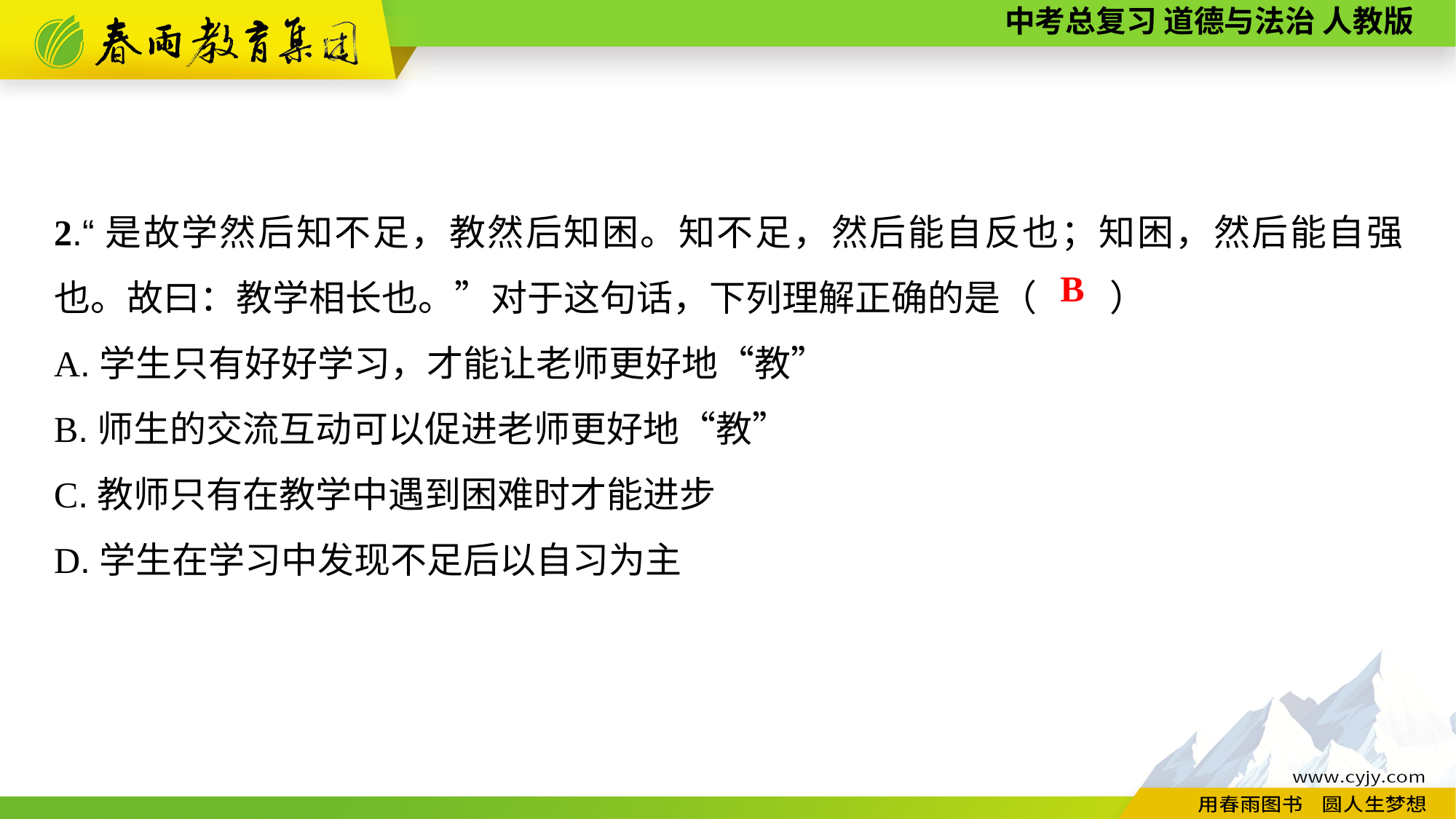

2.“是故学然后知不足，教然后知困。知不足，然后能自反也；知困，然后能自强也。故曰：教学相长也。”对于这句话，下列理解正确的是（　　）
A.学生只有好好学习，才能让老师更好地“教”
B.师生的交流互动可以促进老师更好地“教”
C.教师只有在教学中遇到困难时才能进步
D.学生在学习中发现不足后以自习为主
B